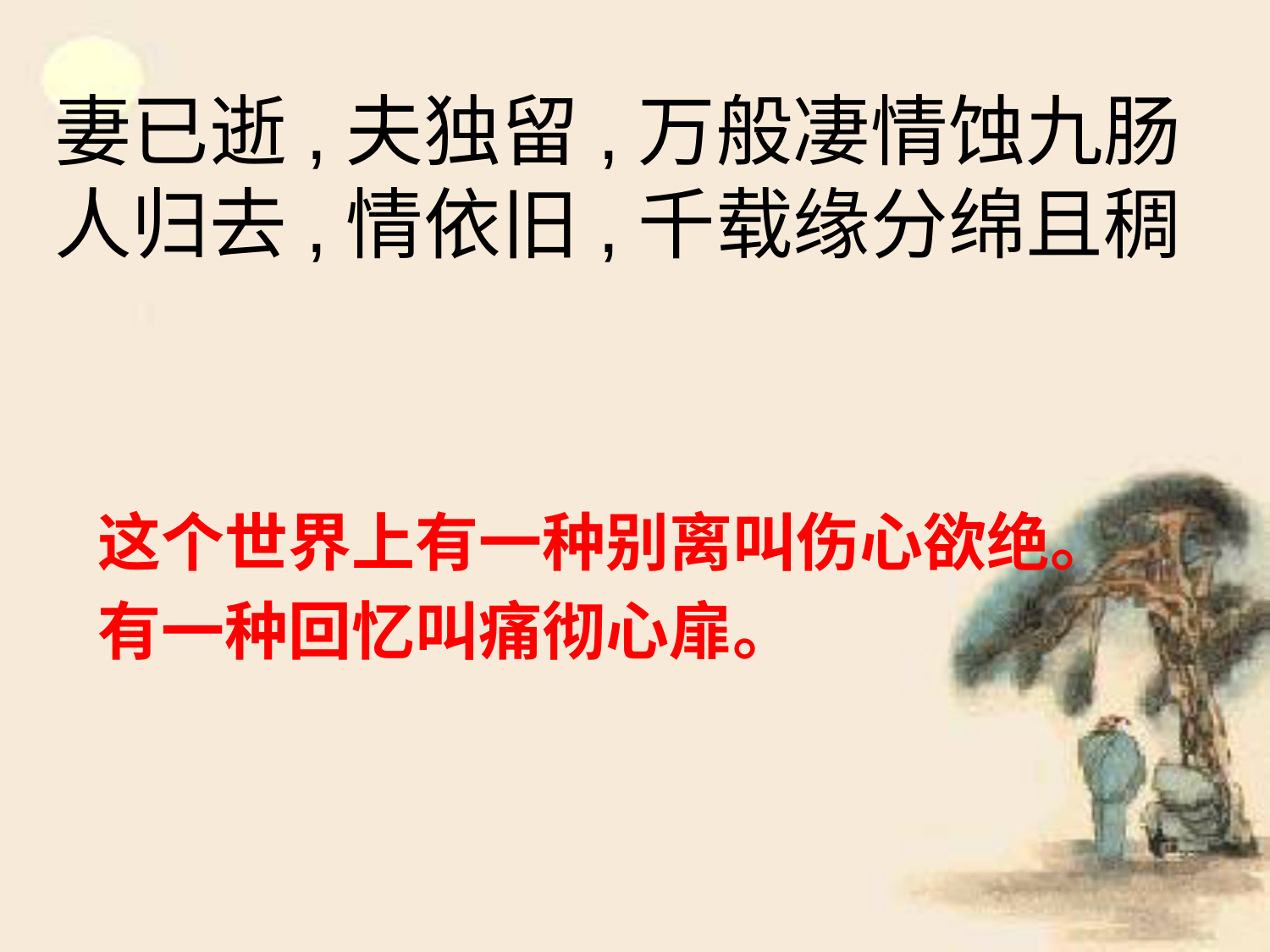

妻已逝,夫独留,万般凄情蚀九肠
人归去,情依旧,千载缘分绵且稠
这个世界上有一种别离叫伤心欲绝。
有一种回忆叫痛彻心扉。